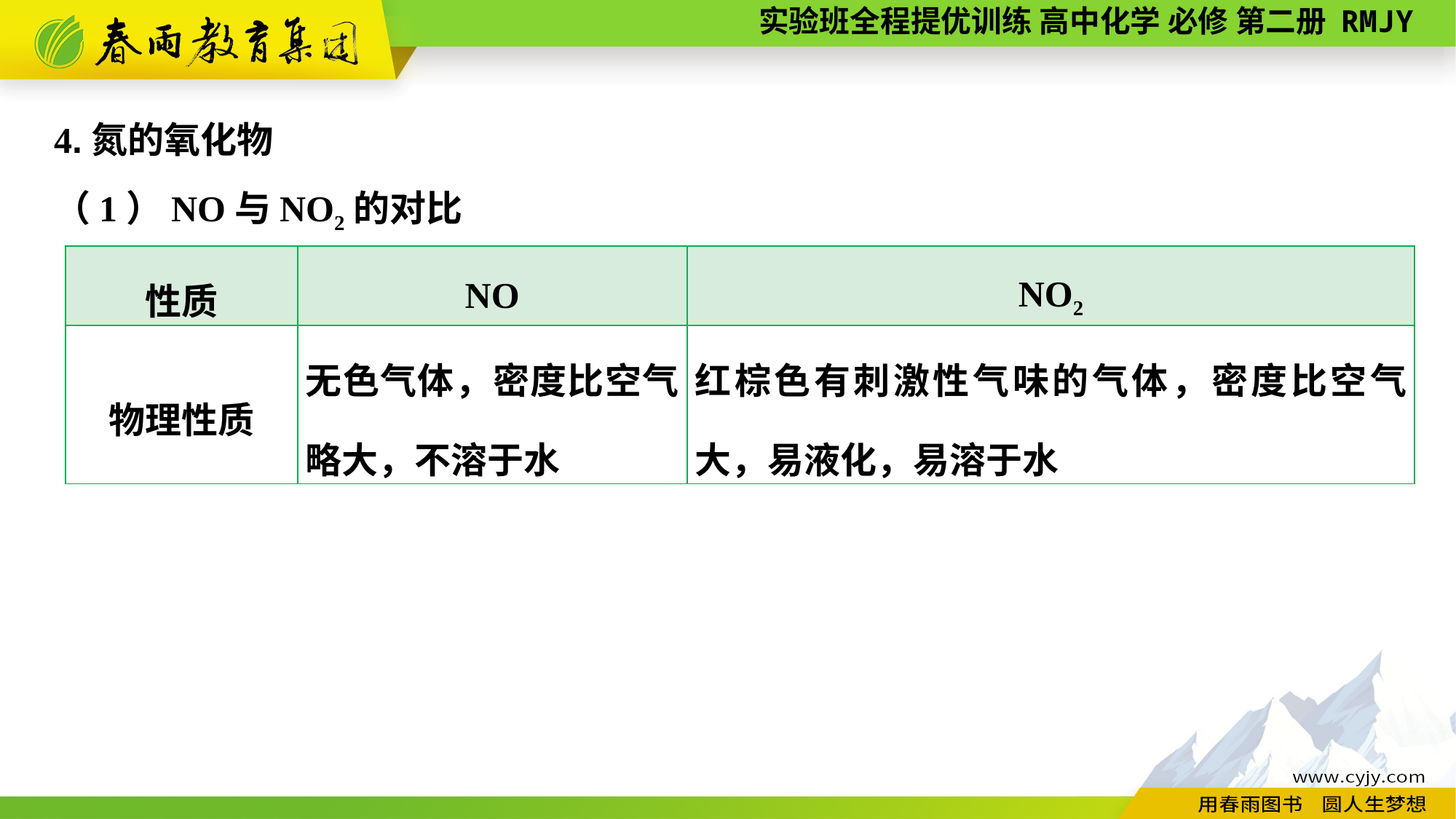

4.氮的氧化物
（1）NO与NO2的对比
| 性质 | NO | NO2 |
| --- | --- | --- |
| 物理性质 | 无色气体，密度比空气略大，不溶于水 | 红棕色有刺激性气味的气体，密度比空气大，易液化，易溶于水 |